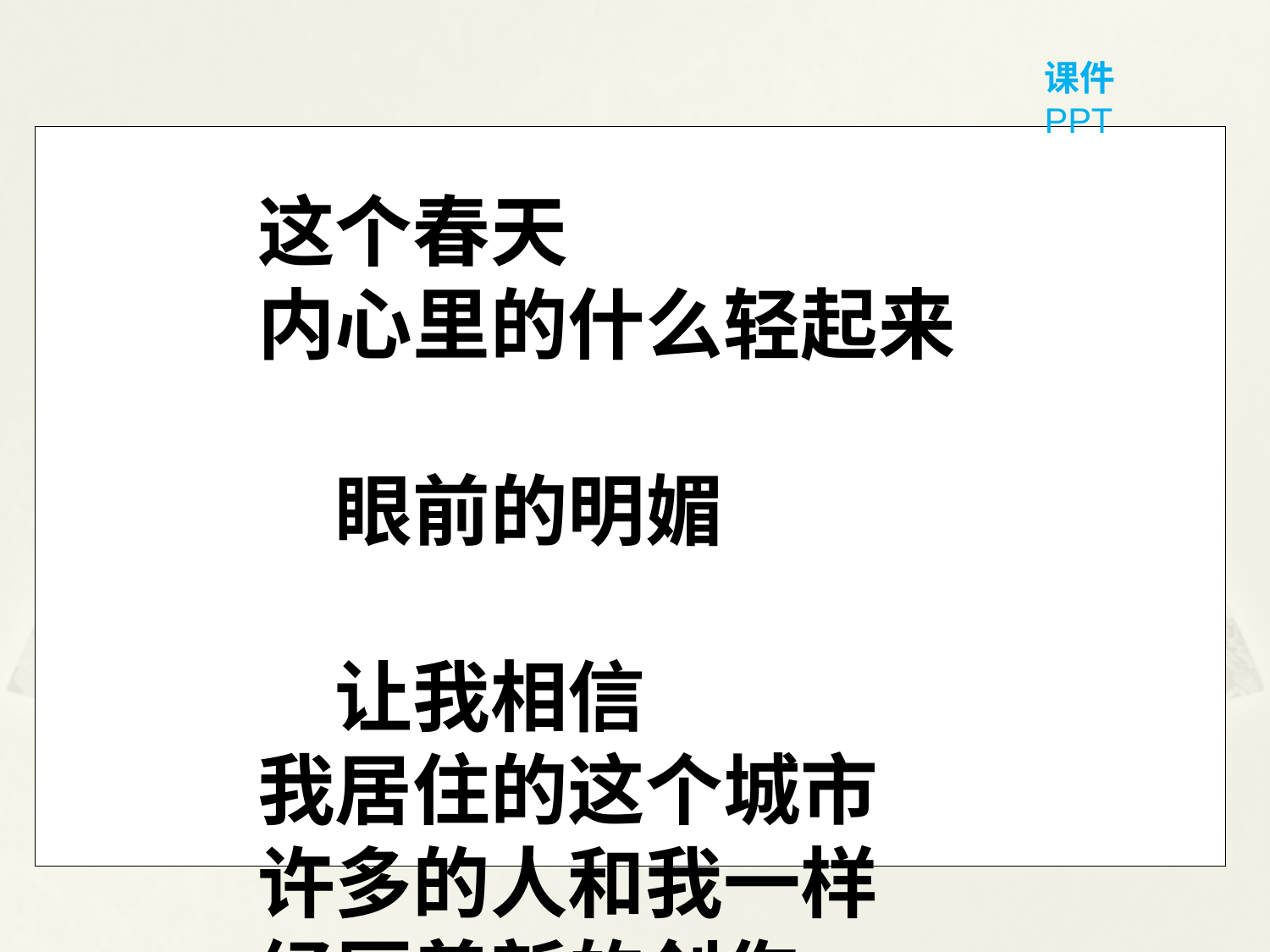

课件PPT

这个春天
内心里的什么轻起来　　　　　　　　　　眼前的明媚　　　　　　　　　　　　　让我相信
我居住的这个城市
许多的人和我一样
经历着新的创伤